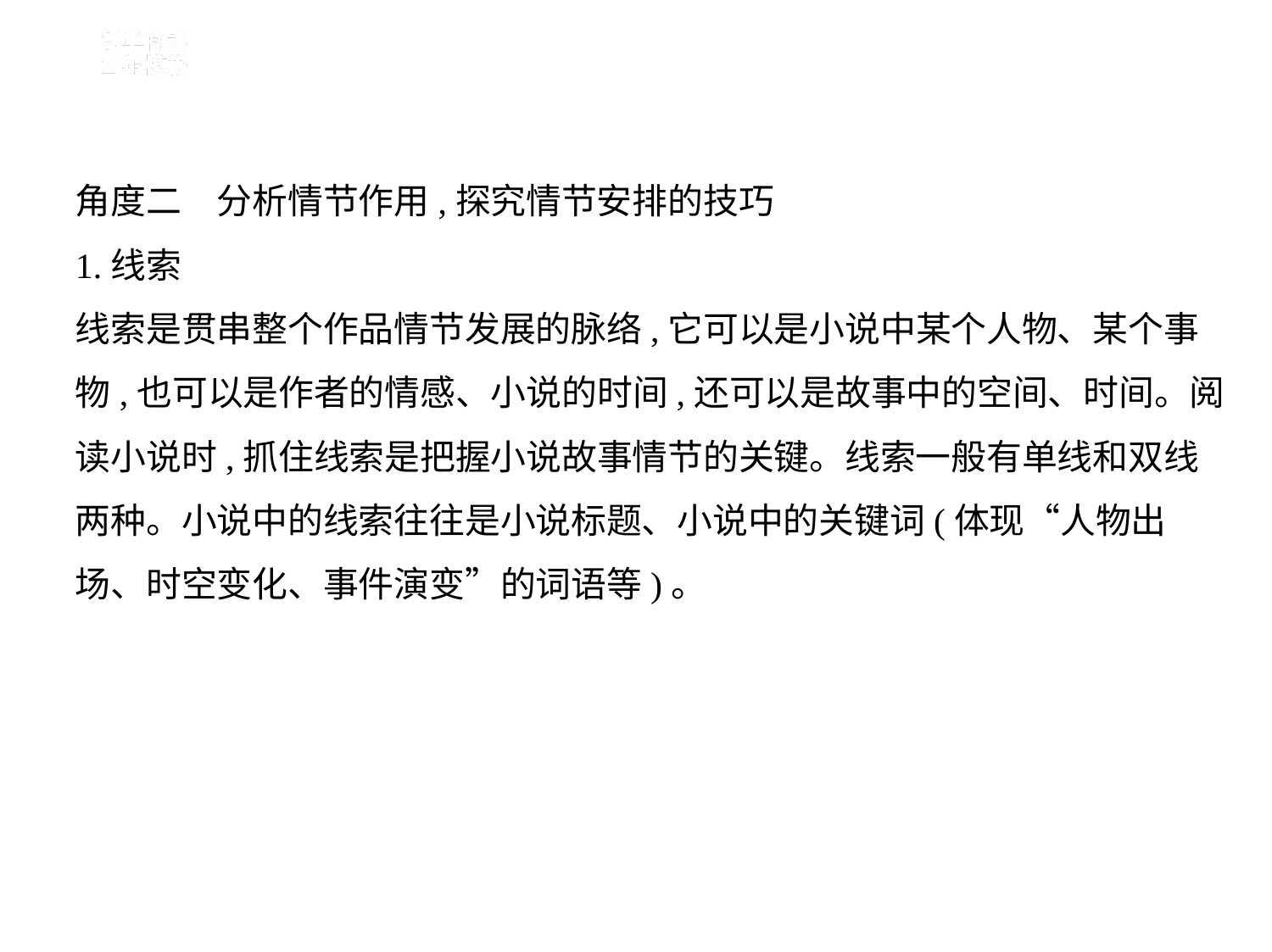

角度二　分析情节作用,探究情节安排的技巧
1.线索
线索是贯串整个作品情节发展的脉络,它可以是小说中某个人物、某个事
物,也可以是作者的情感、小说的时间,还可以是故事中的空间、时间。阅
读小说时,抓住线索是把握小说故事情节的关键。线索一般有单线和双线
两种。小说中的线索往往是小说标题、小说中的关键词(体现“人物出
场、时空变化、事件演变”的词语等)。